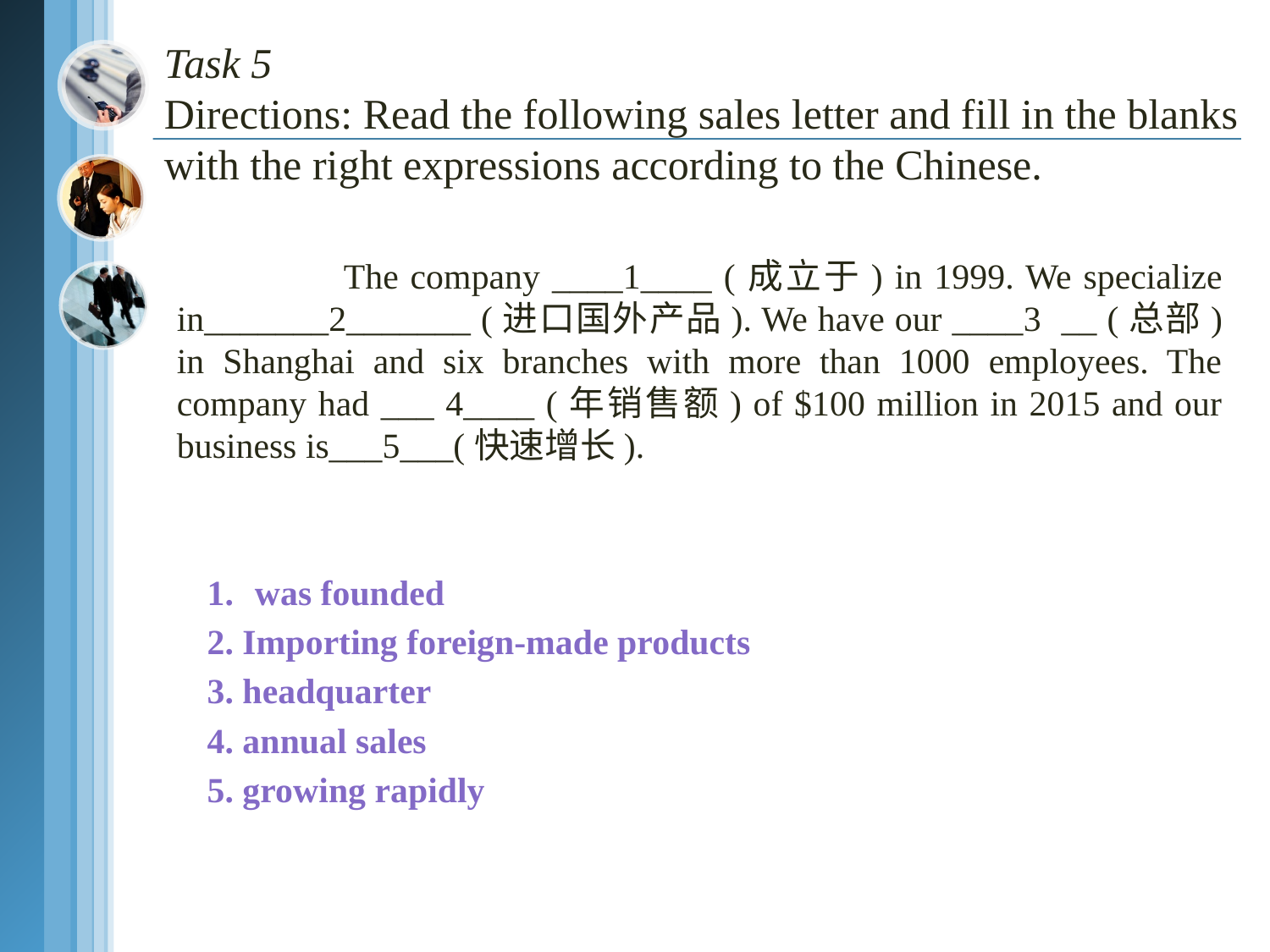

# Task 5 Directions: Read the following sales letter and fill in the blanks with the right expressions according to the Chinese.

              The company ____1____ (成立于) in 1999. We specialize in_______2_______ (进口国外产品). We have our ____3  __ (总部) in Shanghai and six branches with more than 1000 employees. The company had ___ 4____ (年销售额) of $100 million in 2015 and our business is___5___(快速增长).

1.	was founded
2. Importing foreign-made products
3. headquarter
4. annual sales
5. growing rapidly